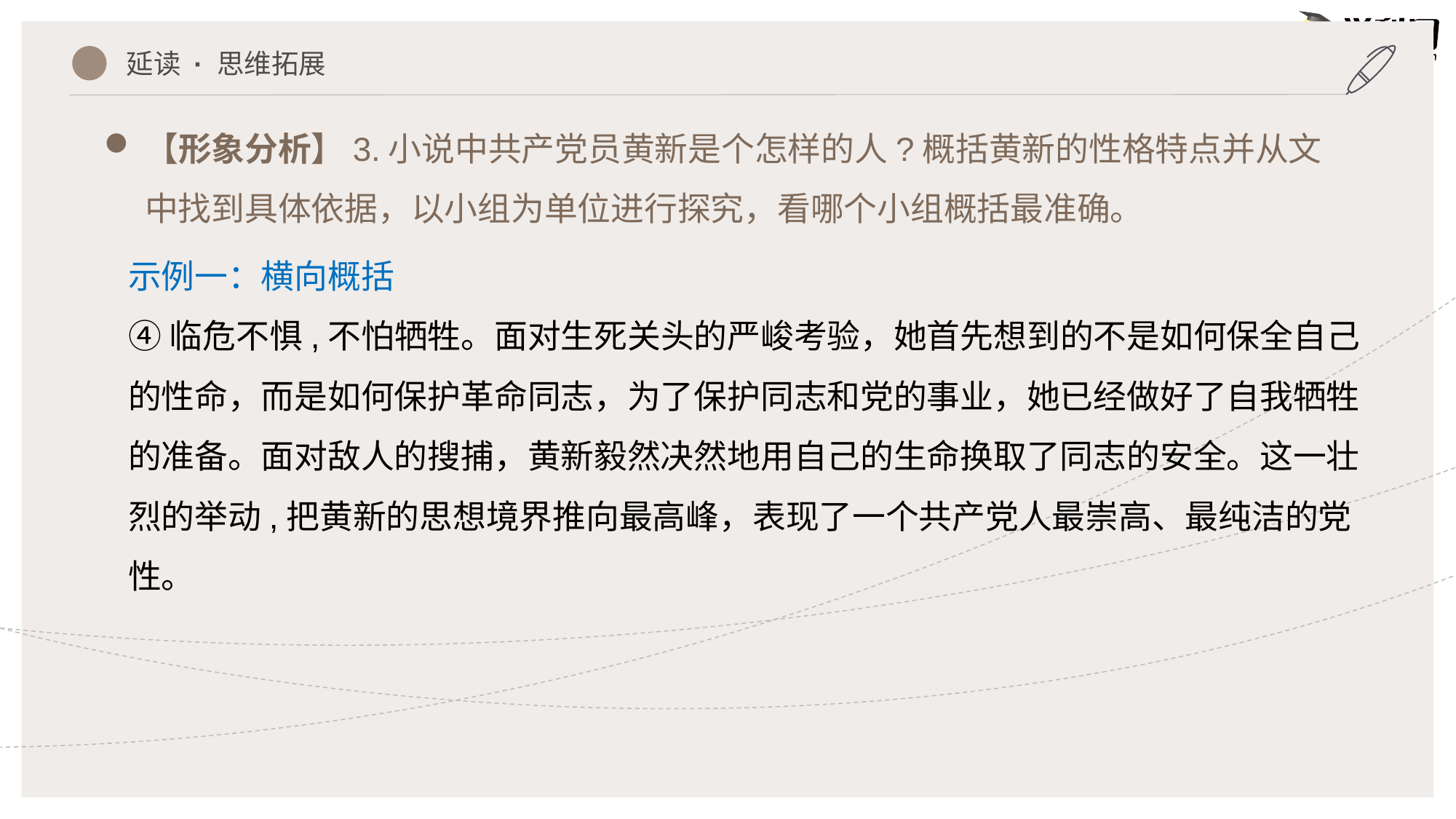

延读 · 思维拓展

【形象分析】3.小说中共产党员黄新是个怎样的人?概括黄新的性格特点并从文中找到具体依据，以小组为单位进行探究，看哪个小组概括最准确。
示例一：横向概括
④临危不惧,不怕牺牲。面对生死关头的严峻考验，她首先想到的不是如何保全自己的性命，而是如何保护革命同志，为了保护同志和党的事业，她已经做好了自我牺牲的准备。面对敌人的搜捕，黄新毅然决然地用自己的生命换取了同志的安全。这一壮烈的举动,把黄新的思想境界推向最高峰，表现了一个共产党人最崇高、最纯洁的党性。